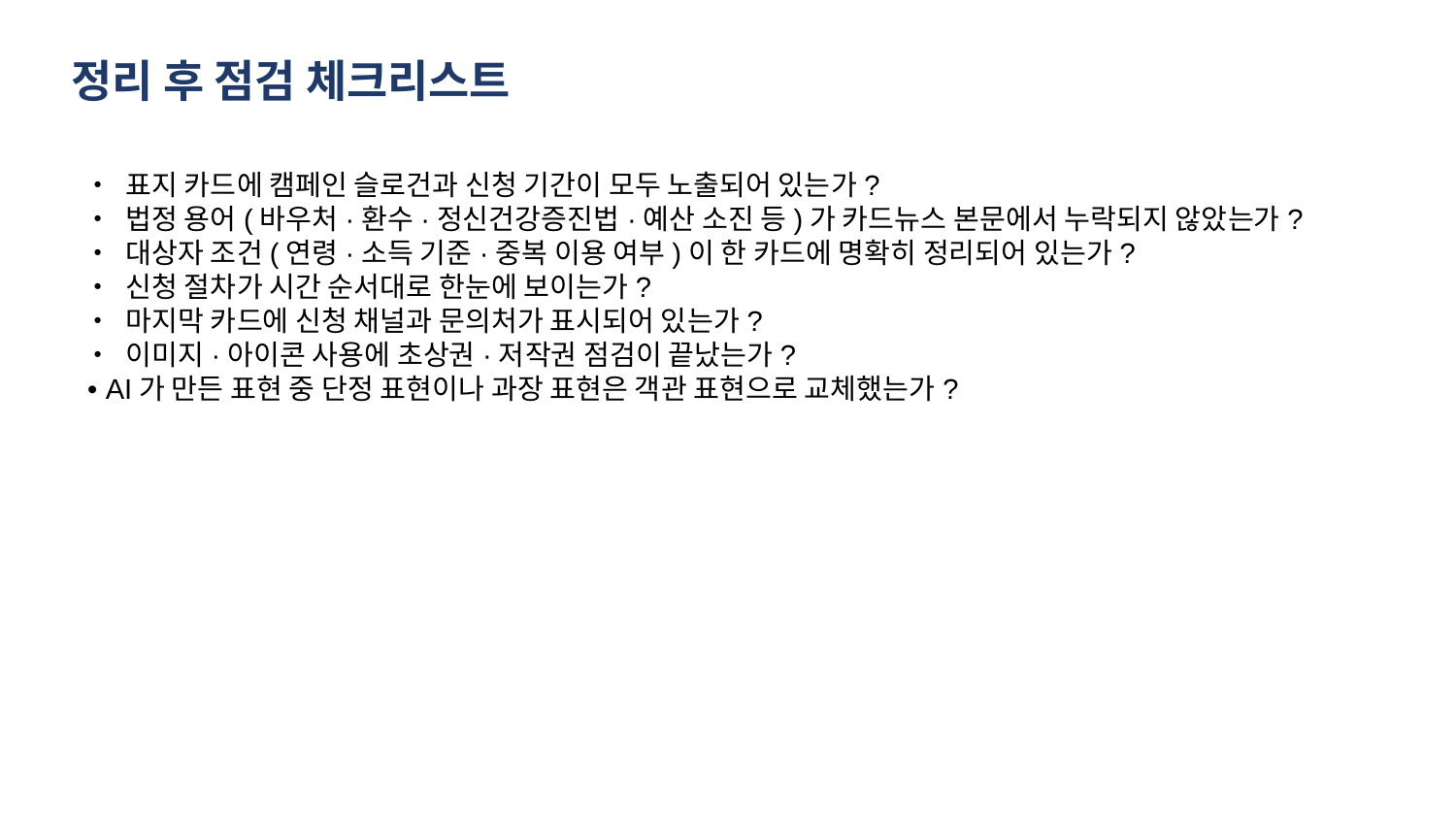

정리 후 점검 체크리스트
  • 표지 카드에 캠페인 슬로건과 신청 기간이 모두 노출되어 있는가?
  • 법정 용어(바우처·환수·정신건강증진법·예산 소진 등)가 카드뉴스 본문에서 누락되지 않았는가?
  • 대상자 조건(연령·소득 기준·중복 이용 여부)이 한 카드에 명확히 정리되어 있는가?
  • 신청 절차가 시간 순서대로 한눈에 보이는가?
  • 마지막 카드에 신청 채널과 문의처가 표시되어 있는가?
  • 이미지·아이콘 사용에 초상권·저작권 점검이 끝났는가?
  • AI가 만든 표현 중 단정 표현이나 과장 표현은 객관 표현으로 교체했는가?